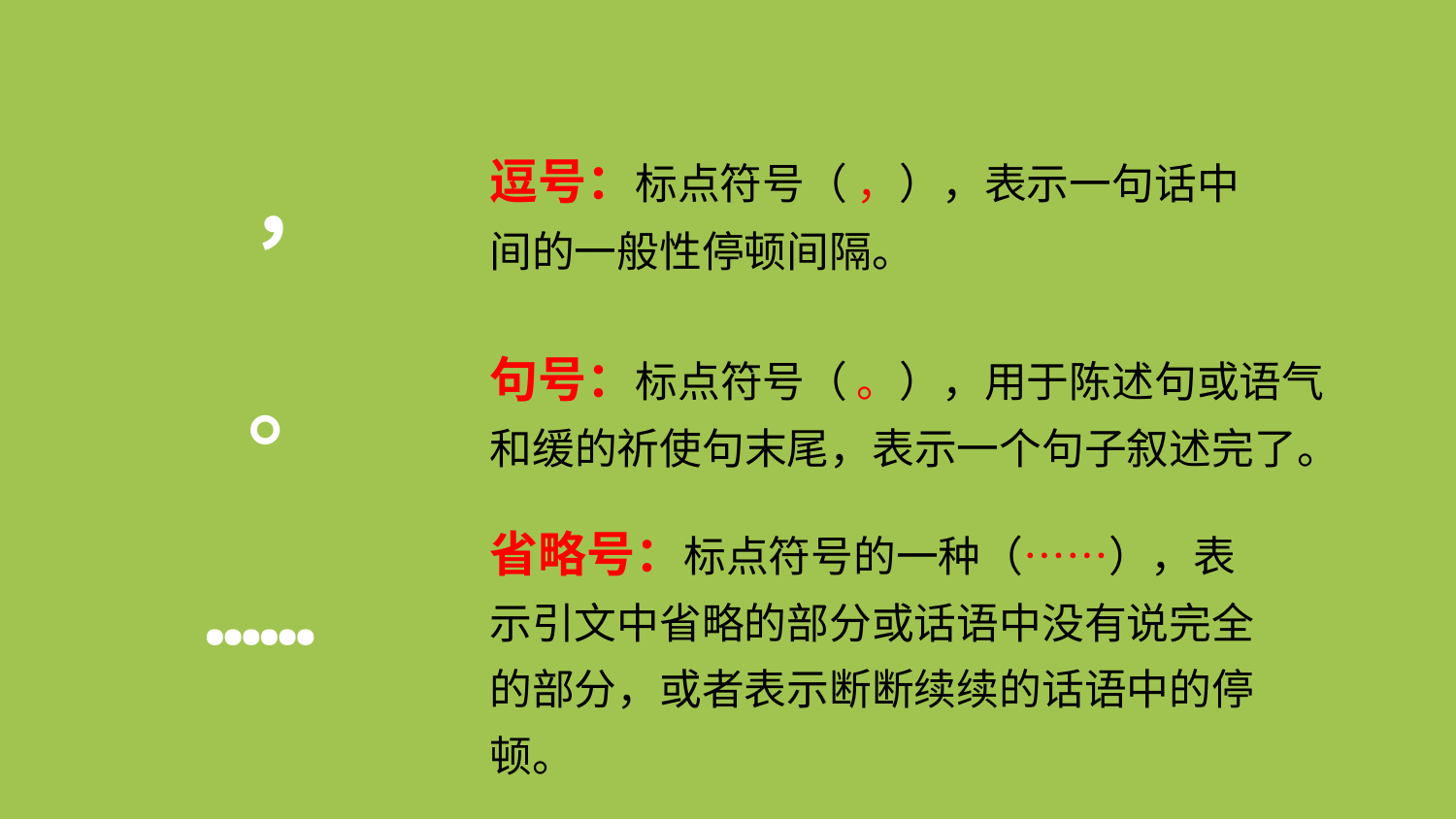

逗号：标点符号（ ，），表示一句话中间的一般性停顿间隔。
，
句号：标点符号（ 。），用于陈述句或语气和缓的祈使句末尾，表示一个句子叙述完了。
。
省略号：标点符号的一种（……），表示引文中省略的部分或话语中没有说完全的部分，或者表示断断续续的话语中的停顿。
……